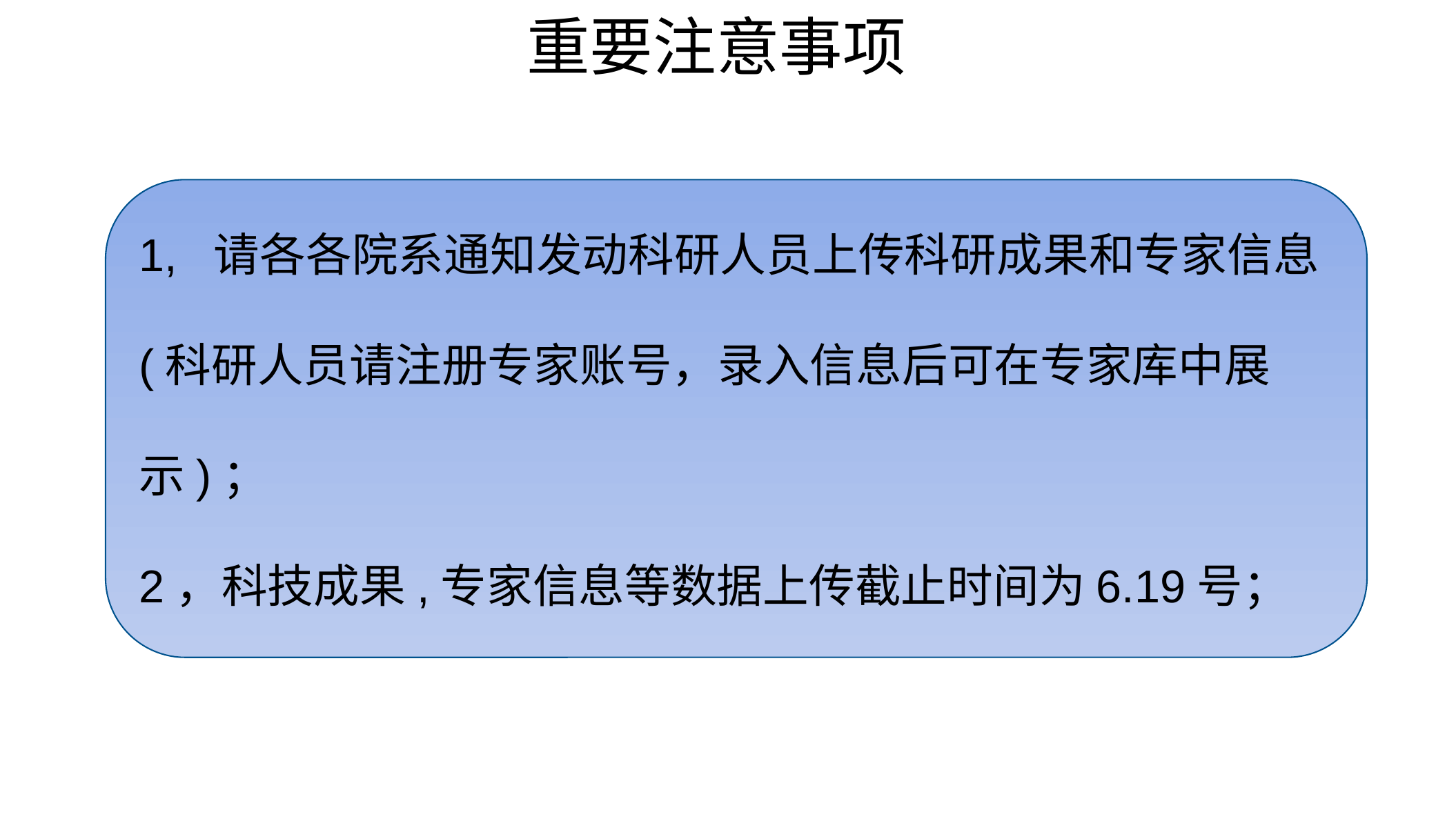

重要注意事项
1,  请各各院系通知发动科研人员上传科研成果和专家信息(科研人员请注册专家账号，录入信息后可在专家库中展示)；
2，科技成果,专家信息等数据上传截止时间为6.19号；